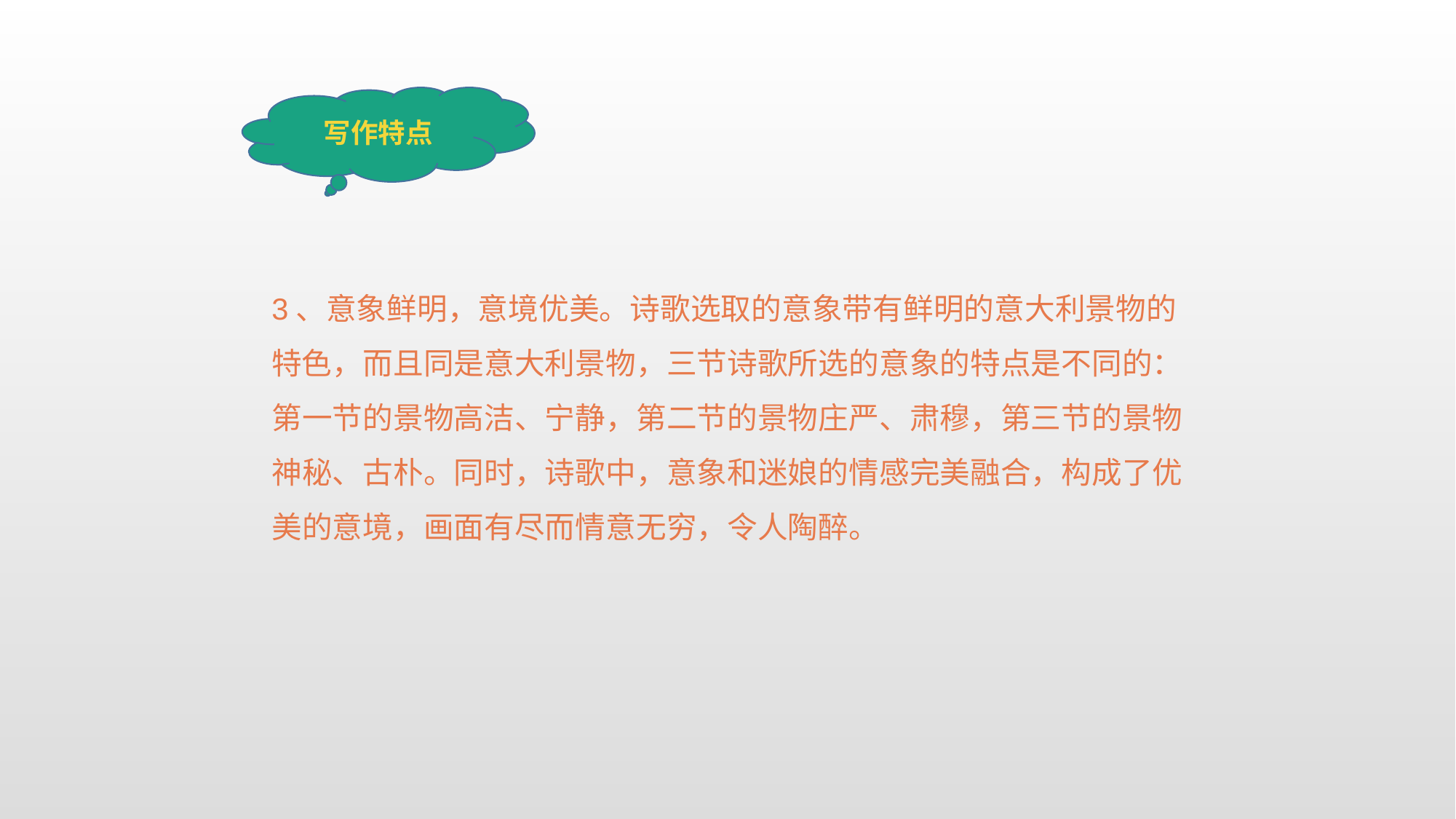

写作特点
3、意象鲜明，意境优美。诗歌选取的意象带有鲜明的意大利景物的特色，而且同是意大利景物，三节诗歌所选的意象的特点是不同的：第一节的景物高洁、宁静，第二节的景物庄严、肃穆，第三节的景物神秘、古朴。同时，诗歌中，意象和迷娘的情感完美融合，构成了优美的意境，画面有尽而情意无穷，令人陶醉。